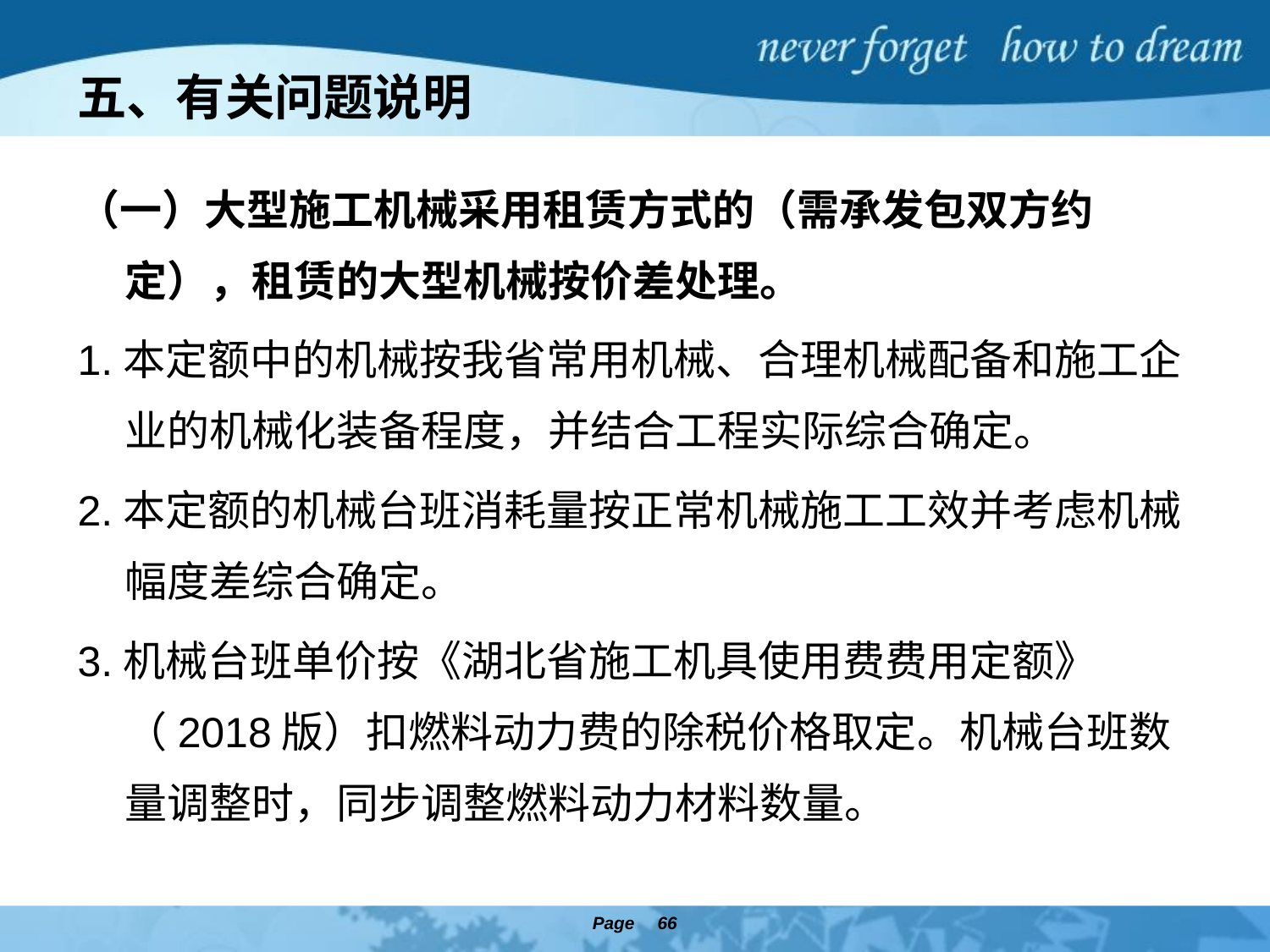

五、有关问题说明
（一）大型施工机械采用租赁方式的（需承发包双方约定），租赁的大型机械按价差处理。
1.本定额中的机械按我省常用机械、合理机械配备和施工企业的机械化装备程度，并结合工程实际综合确定。
2.本定额的机械台班消耗量按正常机械施工工效并考虑机械幅度差综合确定。
3.机械台班单价按《湖北省施工机具使用费费用定额》（2018版）扣燃料动力费的除税价格取定。机械台班数量调整时，同步调整燃料动力材料数量。